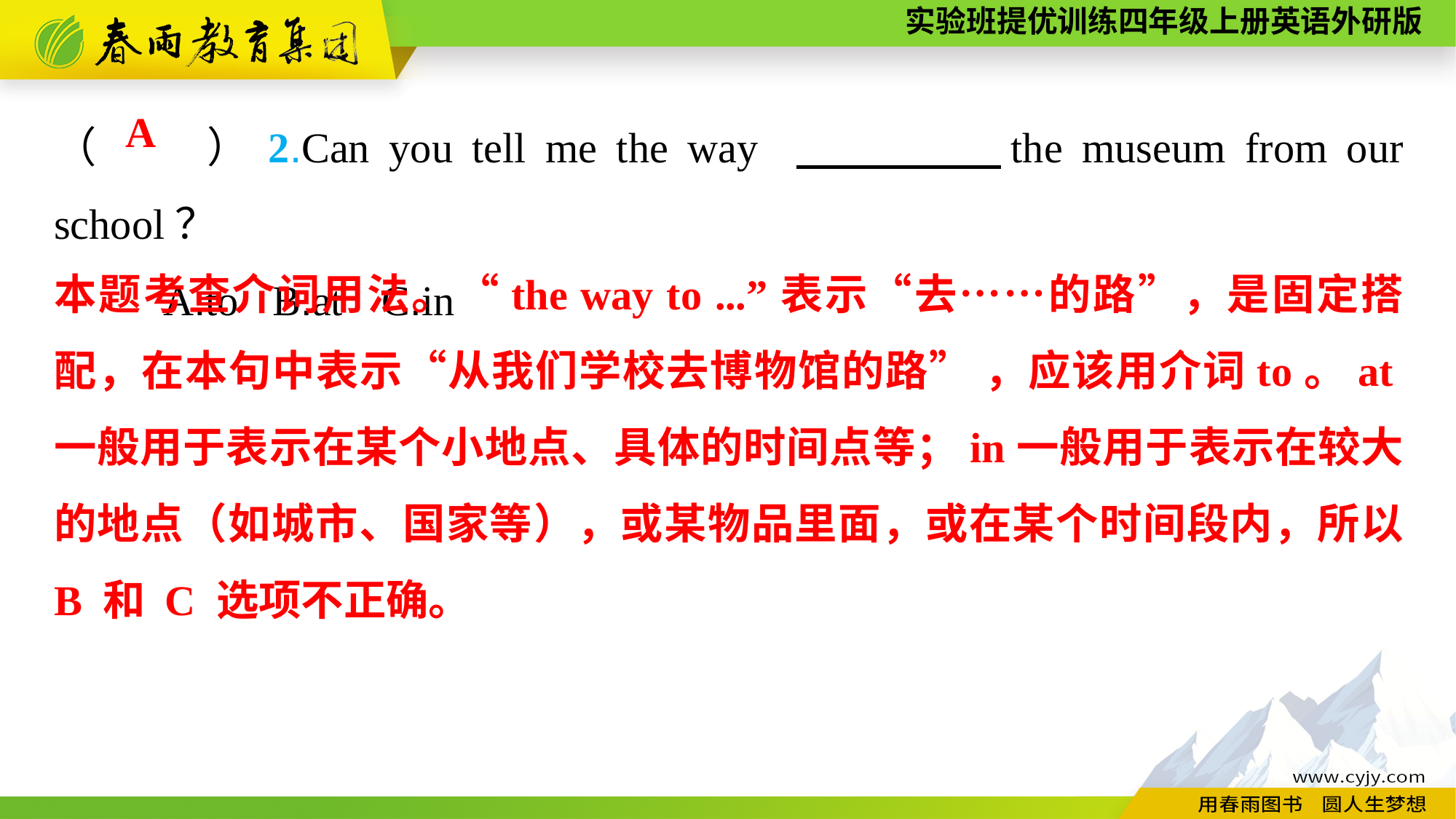

（　　）2.Can you tell me the way 　　　　the museum from our school？
	A.to	B.at	C.in
A
本题考查介词用法。“the way to ...”表示“去……的路”，是固定搭配，在本句中表示“从我们学校去博物馆的路” ，应该用介词to。at一般用于表示在某个小地点、具体的时间点等；in一般用于表示在较大的地点（如城市、国家等），或某物品里面，或在某个时间段内，所以 B 和 C 选项不正确。